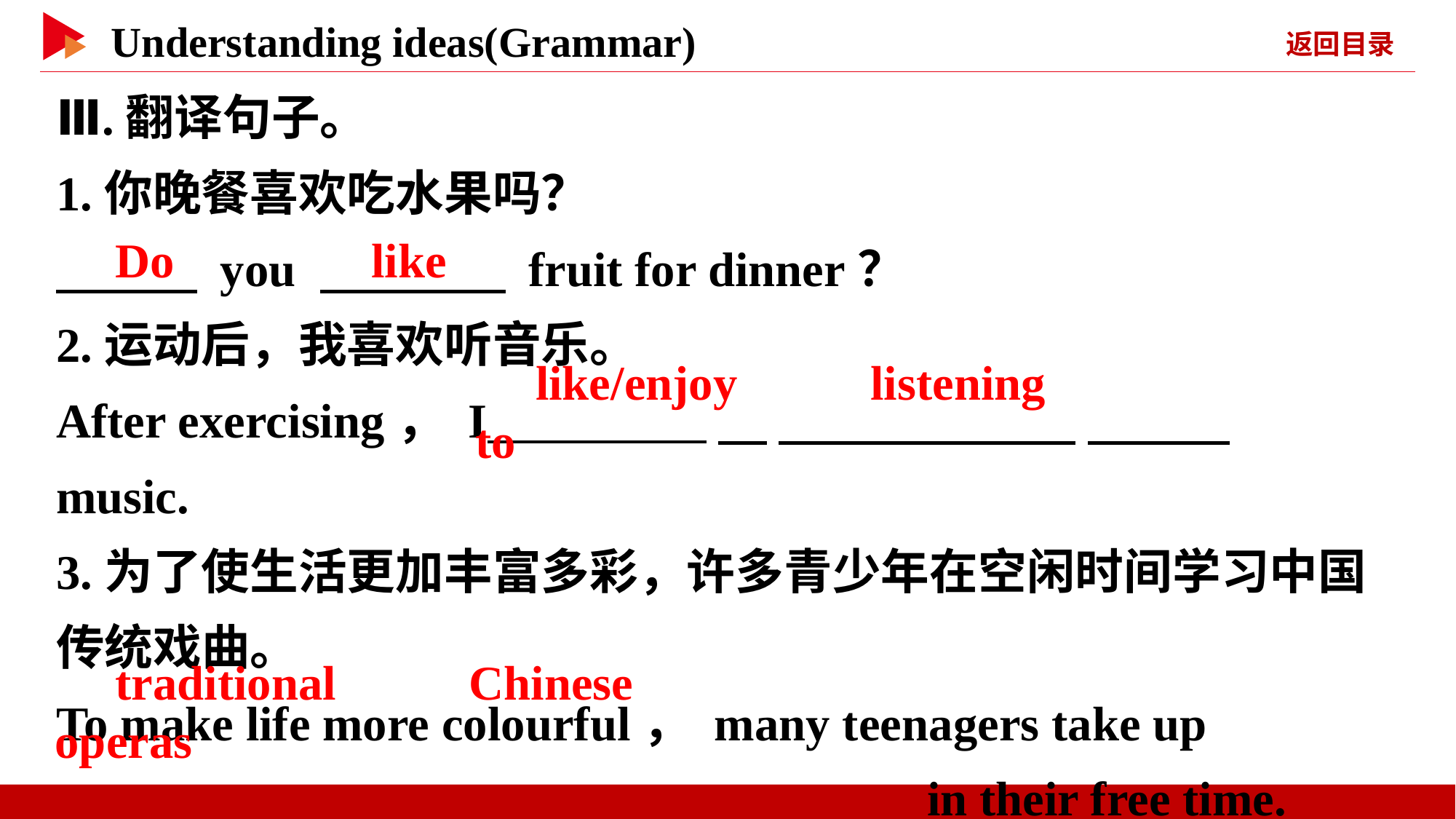

Ⅲ.翻译句子。
1.你晚餐喜欢吃水果吗？
　    　 you 　        　 fruit for dinner？
2.运动后，我喜欢听音乐。
After exercising， I                  　 　                  　 　    　 music.
3.为了使生活更加丰富多彩，许多青少年在空闲时间学习中国传统戏曲。
To make life more colourful， many teenagers take up
　                      　 　              　 　            　 in their free time.
　Do
　like
　like/enjoy　 　listening　 　to
　traditional　 　Chinese　 　operas